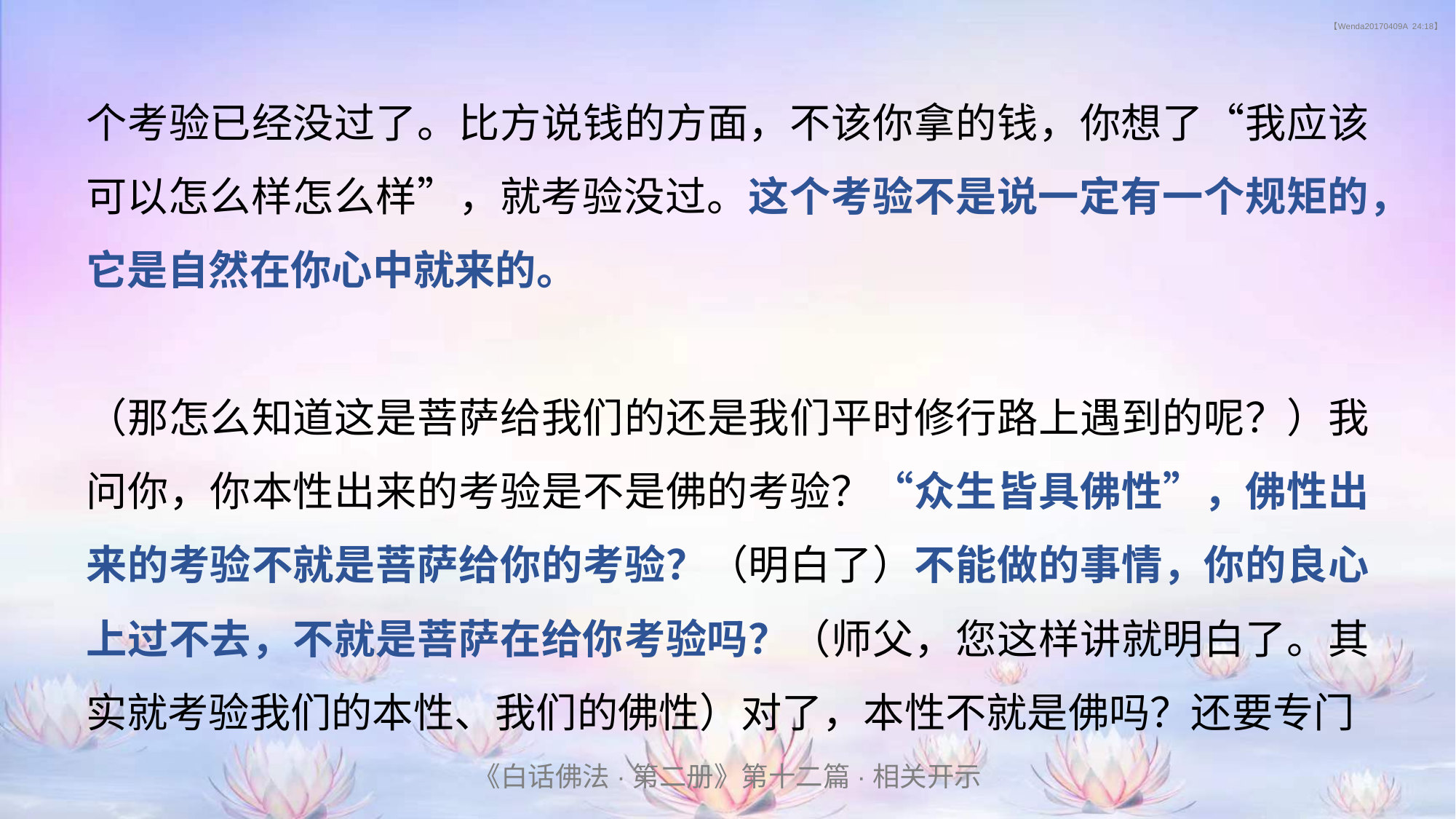

# 【Wenda20170409A  24:18】
个考验已经没过了。比方说钱的方面，不该你拿的钱，你想了“我应该可以怎么样怎么样”，就考验没过。这个考验不是说一定有一个规矩的，它是自然在你心中就来的。

（那怎么知道这是菩萨给我们的还是我们平时修行路上遇到的呢？）我问你，你本性出来的考验是不是佛的考验？“众生皆具佛性”，佛性出来的考验不就是菩萨给你的考验？（明白了）不能做的事情，你的良心上过不去，不就是菩萨在给你考验吗？（师父，您这样讲就明白了。其实就考验我们的本性、我们的佛性）对了，本性不就是佛吗？还要专门

《白话佛法·第二册》第十二篇·相关开示